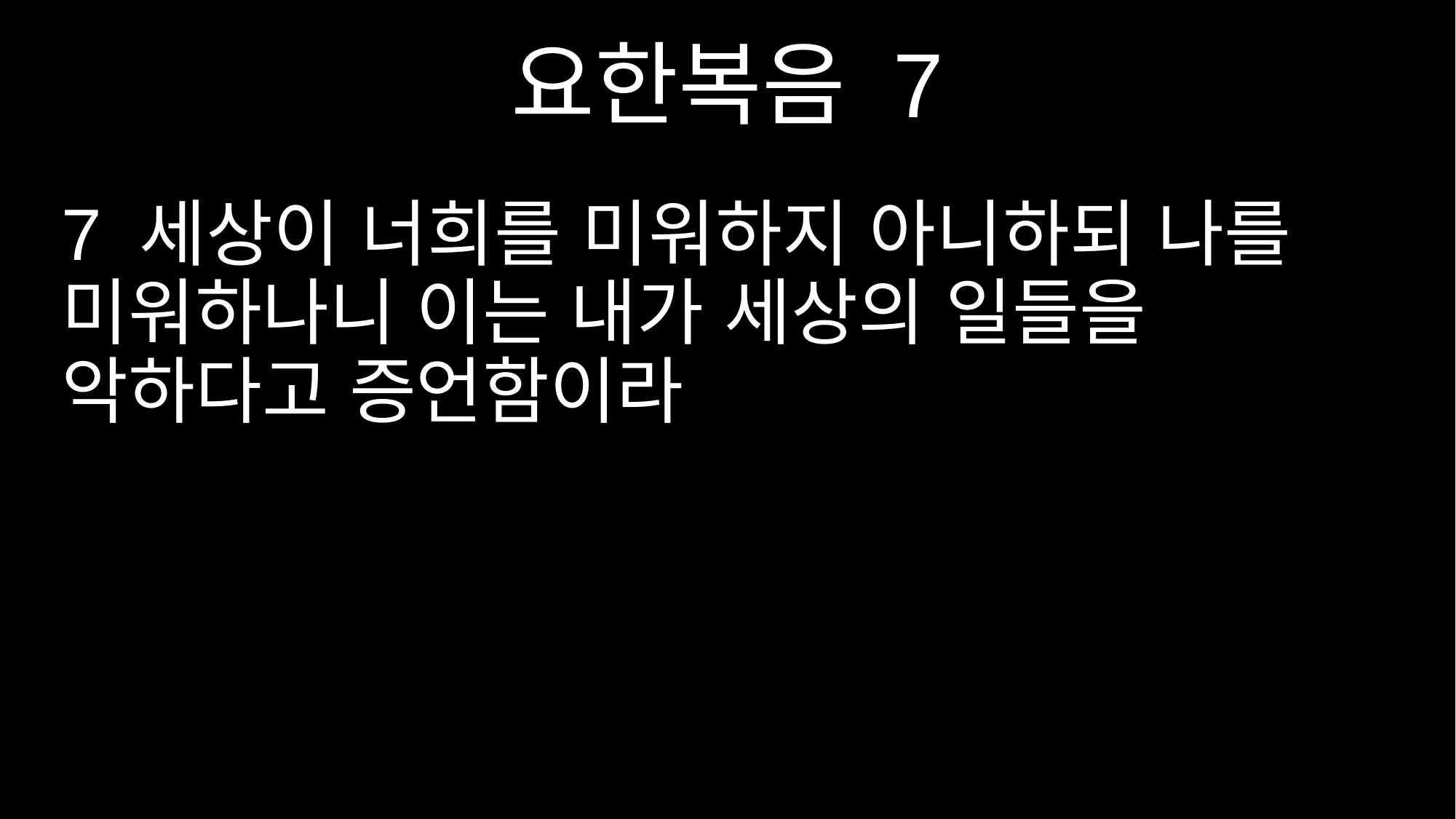

요한복음 7
7 세상이 너희를 미워하지 아니하되 나를 미워하나니 이는 내가 세상의 일들을 악하다고 증언함이라